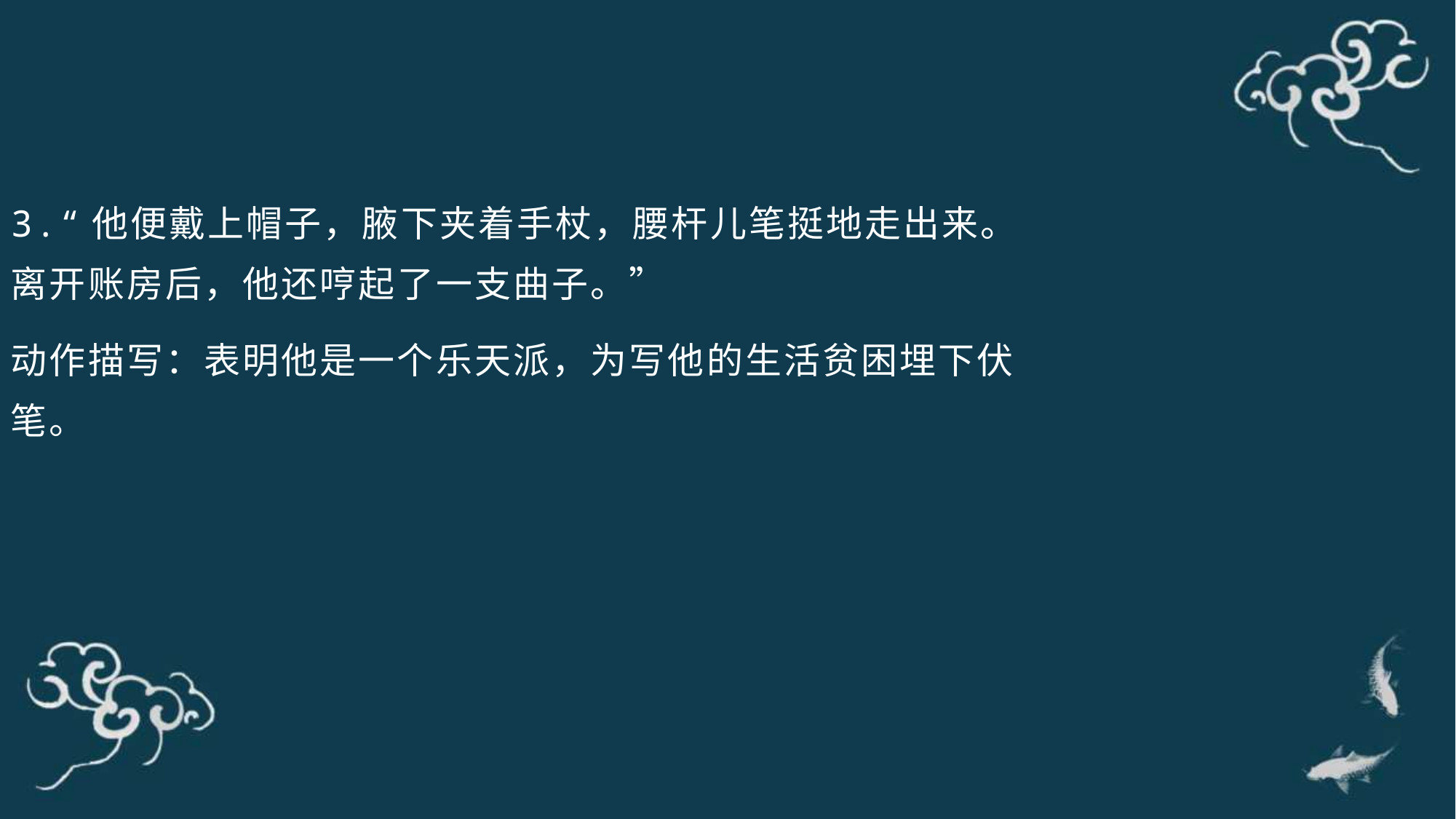

3.“他便戴上帽子，腋下夹着手杖，腰杆儿笔挺地走出来。离开账房后，他还哼起了一支曲子。”
动作描写：表明他是一个乐天派，为写他的生活贫困埋下伏笔。